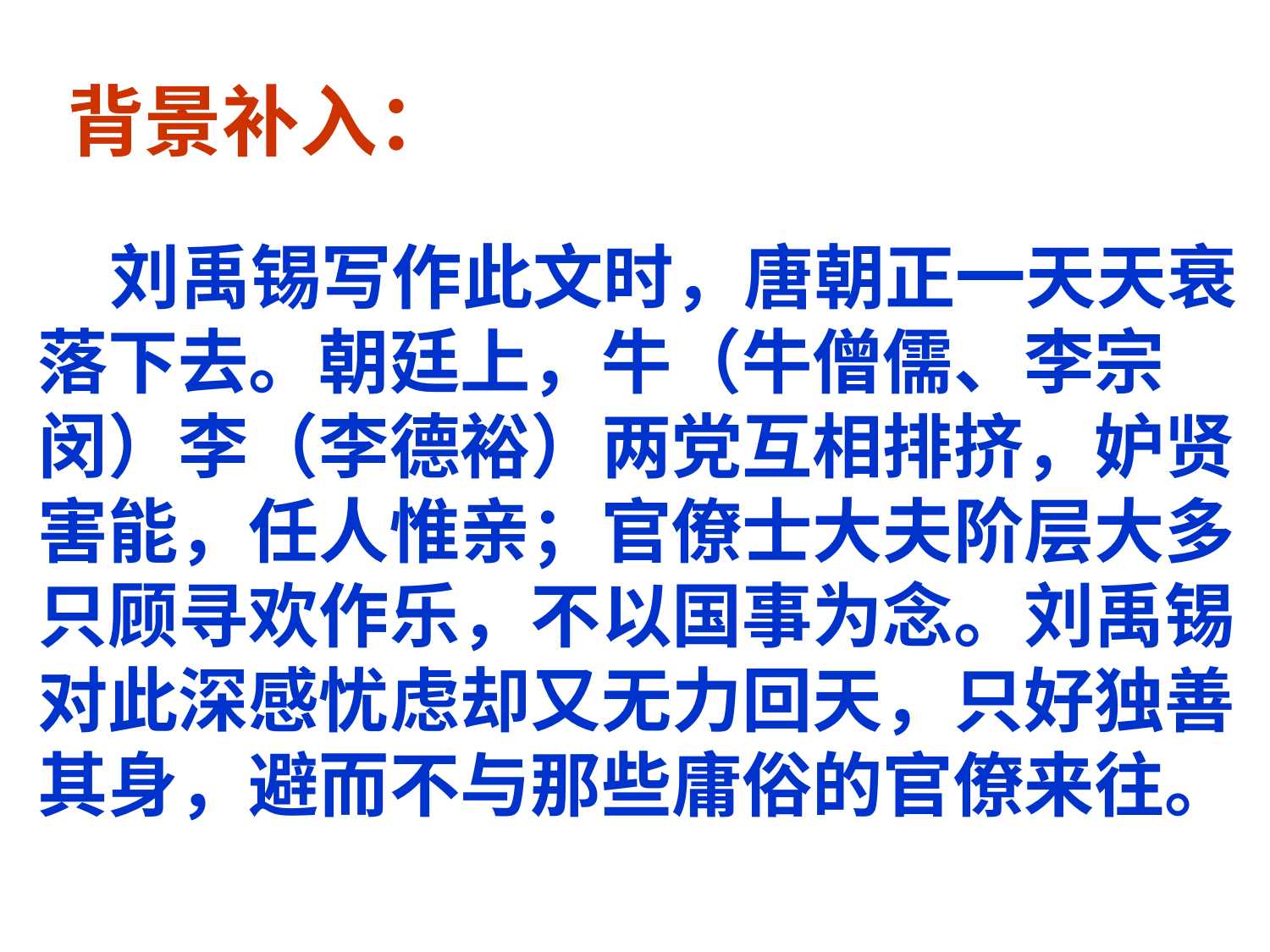

活动目标：
 背景补入：

    刘禹锡写作此文时，唐朝正一天天衰落下去。朝廷上，牛（牛僧儒、李宗闵）李（李德裕）两党互相排挤，妒贤害能，任人惟亲；官僚士大夫阶层大多只顾寻欢作乐，不以国事为念。刘禹锡对此深感忧虑却又无力回天，只好独善其身，避而不与那些庸俗的官僚来往。